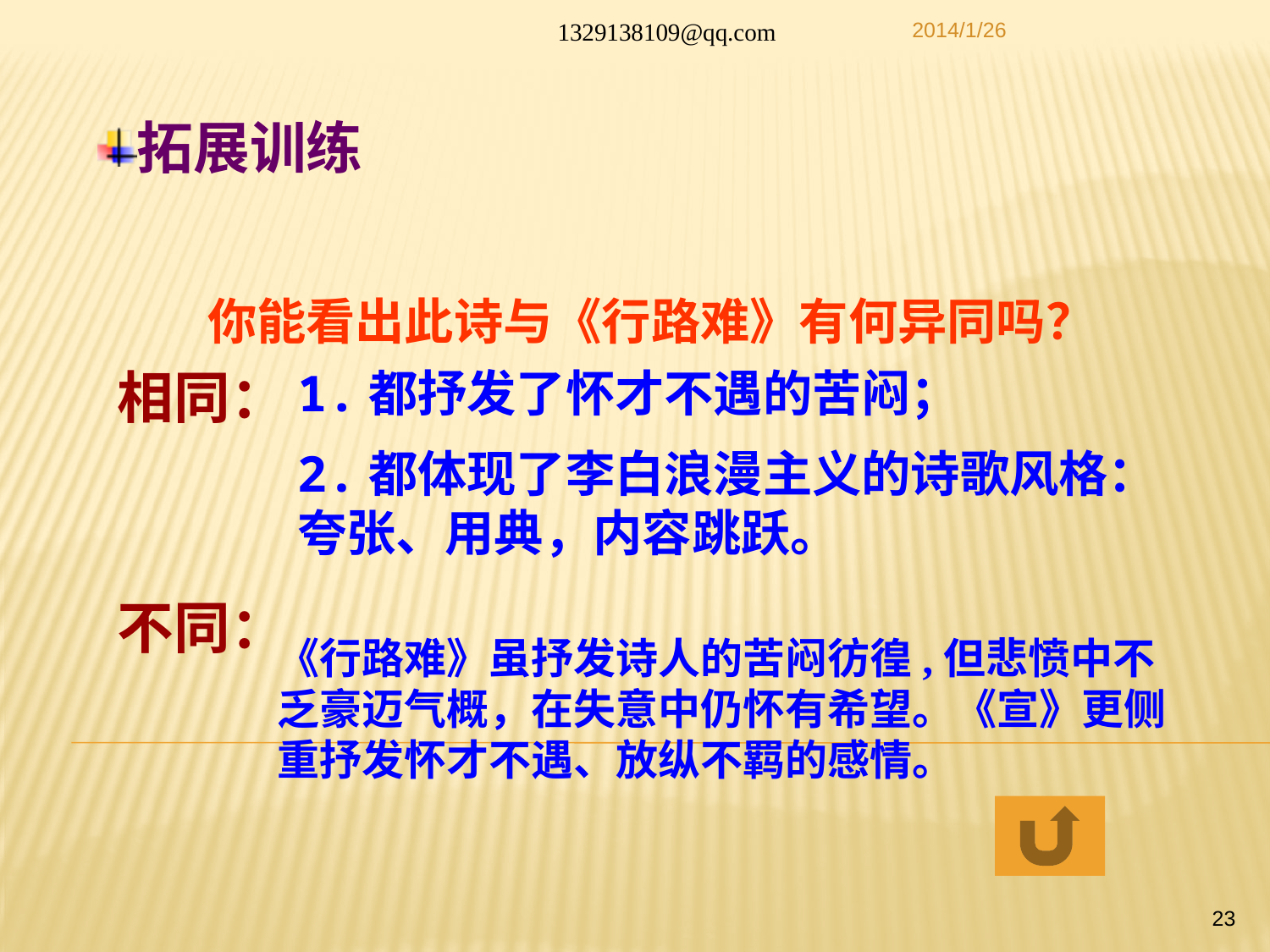

1329138109@qq.com
2014/1/26
# 拓展训练
你能看出此诗与《行路难》有何异同吗？
相同：
1.都抒发了怀才不遇的苦闷；
2.都体现了李白浪漫主义的诗歌风格：夸张、用典，内容跳跃。
不同：
《行路难》虽抒发诗人的苦闷彷徨,但悲愤中不乏豪迈气概，在失意中仍怀有希望。《宣》更侧重抒发怀才不遇、放纵不羁的感情。

23